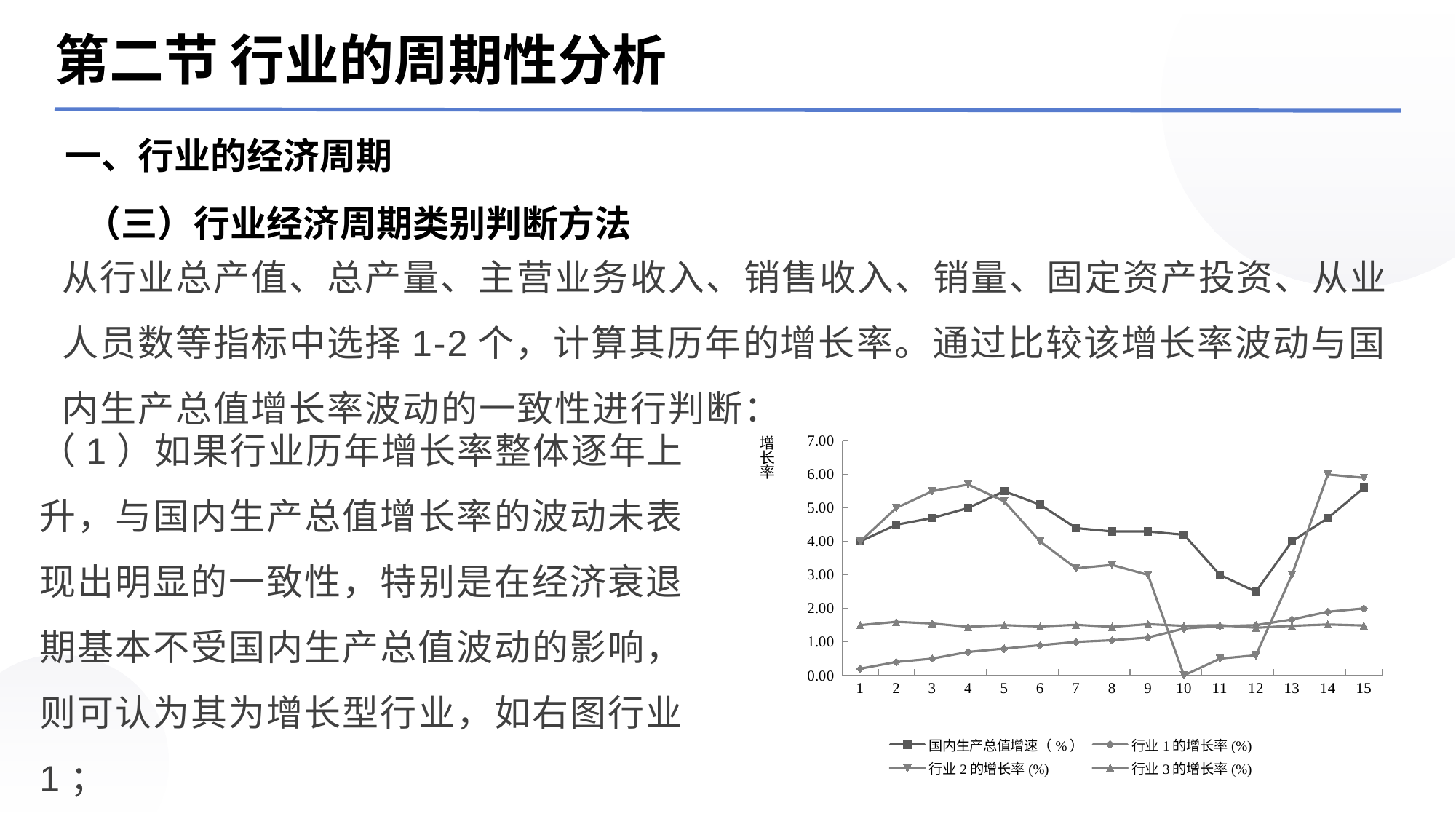

第二节 行业的周期性分析
一、行业的经济周期
（三）行业经济周期类别判断方法

从行业总产值、总产量、主营业务收入、销售收入、销量、固定资产投资、从业人员数等指标中选择1-2个，计算其历年的增长率。通过比较该增长率波动与国内生产总值增长率波动的一致性进行判断：

### Chart

| Category | 国内生产总值增速（%） | 行业1的增长率(%) | 行业2的增长率(%) | 行业3的增长率(%) |
|---|---|---|---|---|
| 1 | 4.0 | 0.2 | 4.0 | 1.5 |
| 2 | 4.5 | 0.4 | 5.0 | 1.6 |
| 3 | 4.7 | 0.5 | 5.5 | 1.55 |
| 4 | 5.0 | 0.700000000000001 | 5.7 | 1.45 |
| 5 | 5.5 | 0.8 | 5.2 | 1.5 |
| 6 | 5.1 | 0.9 | 4.0 | 1.46 |
| 7 | 4.4 | 1.0 | 3.2 | 1.51 |
| 8 | 4.3 | 1.05 | 3.3 | 1.45 |
| 9 | 4.3 | 1.12999999999998 | 3.0 | 1.53 |
| 10 | 4.2 | 1.4 | 0.0 | 1.48 |
| 11 | 3.0 | 1.47 | 0.5 | 1.5 |
| 12 | 2.5 | 1.5 | 0.600000000000001 | 1.42 |
| 13 | 4.0 | 1.67 | 3.0 | 1.48 |
| 14 | 4.7 | 1.9 | 6.0 | 1.52 |
| 15 | 5.6 | 2.0 | 5.9 | 1.49 |

（1）如果行业历年增长率整体逐年上升，与国内生产总值增长率的波动未表现出明显的一致性，特别是在经济衰退期基本不受国内生产总值波动的影响，则可认为其为增长型行业，如右图行业1；